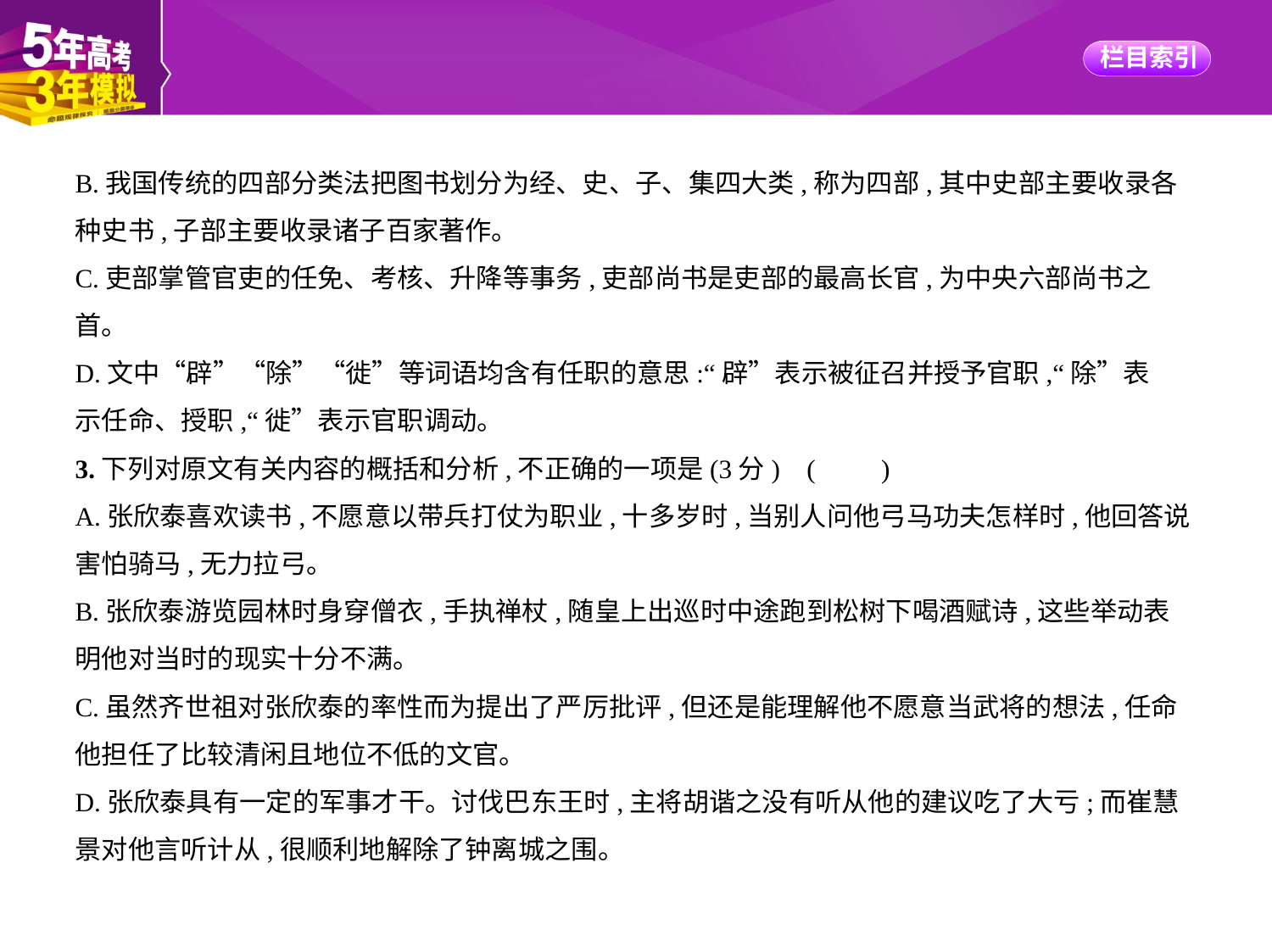

B.我国传统的四部分类法把图书划分为经、史、子、集四大类,称为四部,其中史部主要收录各
种史书,子部主要收录诸子百家著作。
C.吏部掌管官吏的任免、考核、升降等事务,吏部尚书是吏部的最高长官,为中央六部尚书之
首。
D.文中“辟”“除”“徙”等词语均含有任职的意思:“辟”表示被征召并授予官职,“除”表
示任命、授职,“徙”表示官职调动。
3.下列对原文有关内容的概括和分析,不正确的一项是(3分) (　　)
A.张欣泰喜欢读书,不愿意以带兵打仗为职业,十多岁时,当别人问他弓马功夫怎样时,他回答说
害怕骑马,无力拉弓。
B.张欣泰游览园林时身穿僧衣,手执禅杖,随皇上出巡时中途跑到松树下喝酒赋诗,这些举动表
明他对当时的现实十分不满。
C.虽然齐世祖对张欣泰的率性而为提出了严厉批评,但还是能理解他不愿意当武将的想法,任命
他担任了比较清闲且地位不低的文官。
D.张欣泰具有一定的军事才干。讨伐巴东王时,主将胡谐之没有听从他的建议吃了大亏;而崔慧
景对他言听计从,很顺利地解除了钟离城之围。